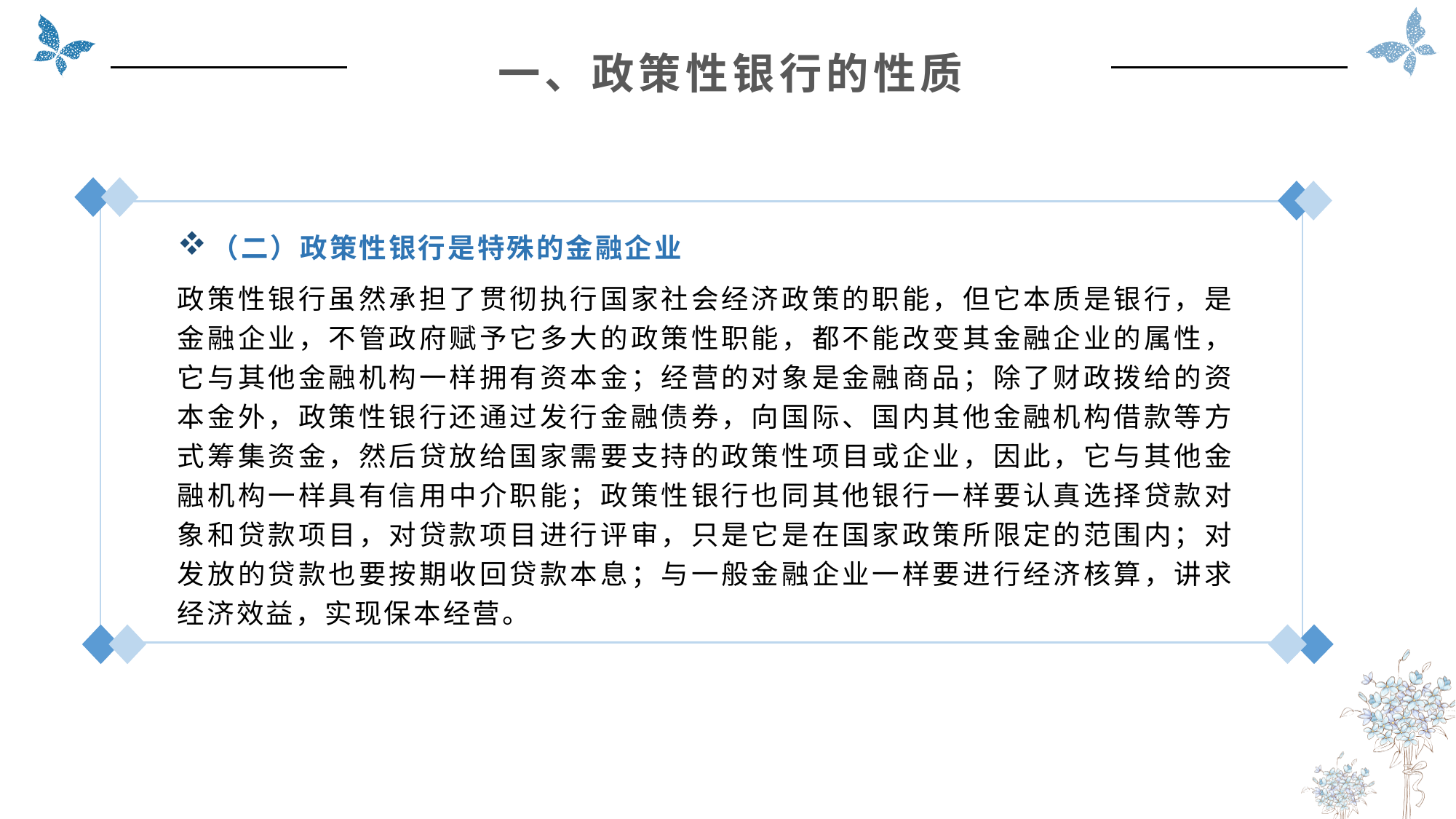

一、政策性银行的性质

（二）政策性银行是特殊的金融企业
政策性银行虽然承担了贯彻执行国家社会经济政策的职能，但它本质是银行，是金融企业，不管政府赋予它多大的政策性职能，都不能改变其金融企业的属性，它与其他金融机构一样拥有资本金；经营的对象是金融商品；除了财政拨给的资本金外，政策性银行还通过发行金融债券，向国际、国内其他金融机构借款等方式筹集资金，然后贷放给国家需要支持的政策性项目或企业，因此，它与其他金融机构一样具有信用中介职能；政策性银行也同其他银行一样要认真选择贷款对象和贷款项目，对贷款项目进行评审，只是它是在国家政策所限定的范围内；对发放的贷款也要按期收回贷款本息；与一般金融企业一样要进行经济核算，讲求经济效益，实现保本经营。